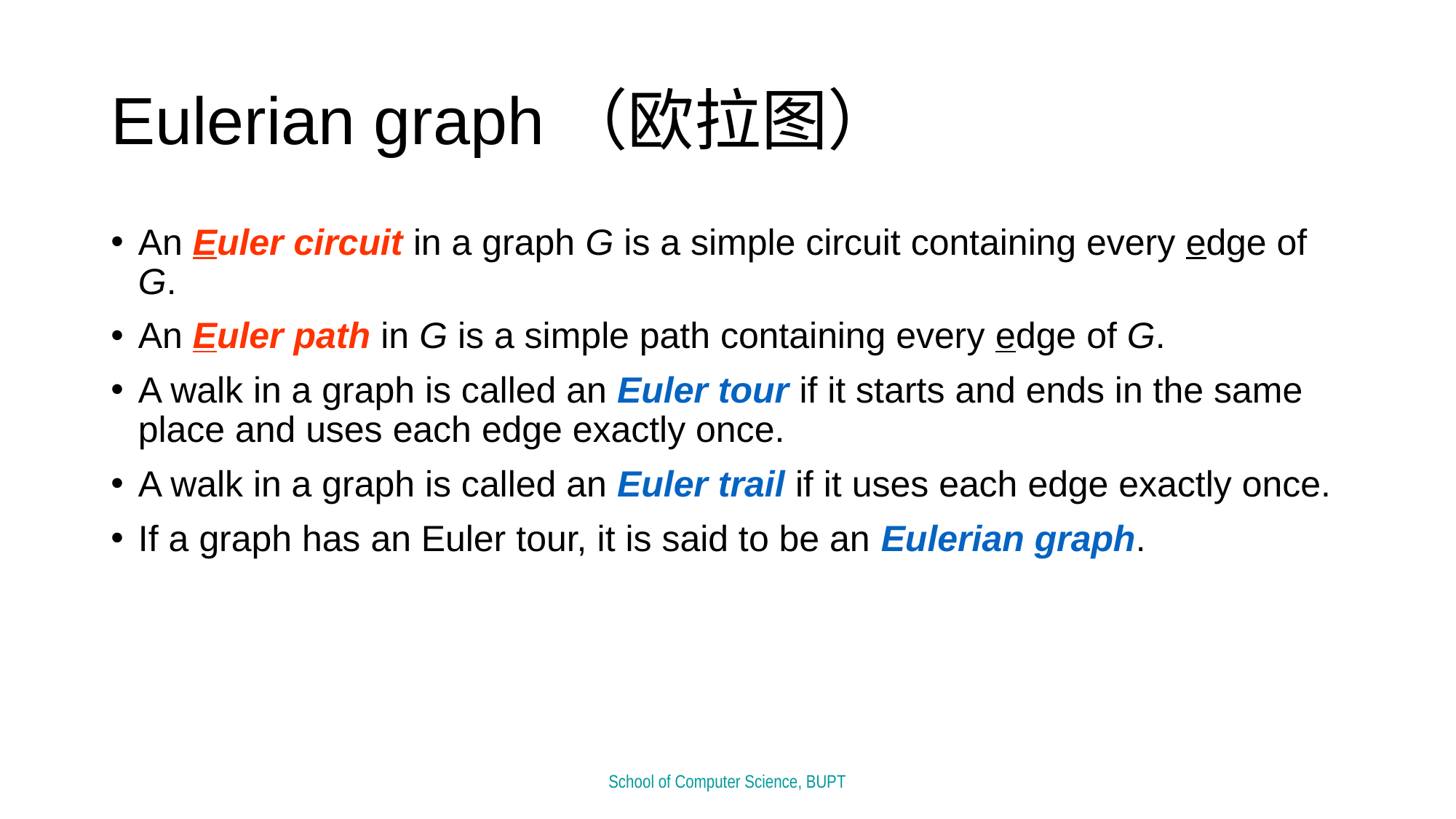

# Eulerian graph（欧拉图）
An Euler circuit in a graph G is a simple circuit containing every edge of G.
An Euler path in G is a simple path containing every edge of G.
A walk in a graph is called an Euler tour if it starts and ends in the same place and uses each edge exactly once.
A walk in a graph is called an Euler trail if it uses each edge exactly once.
If a graph has an Euler tour, it is said to be an Eulerian graph.
29

School of Computer Science, BUPT